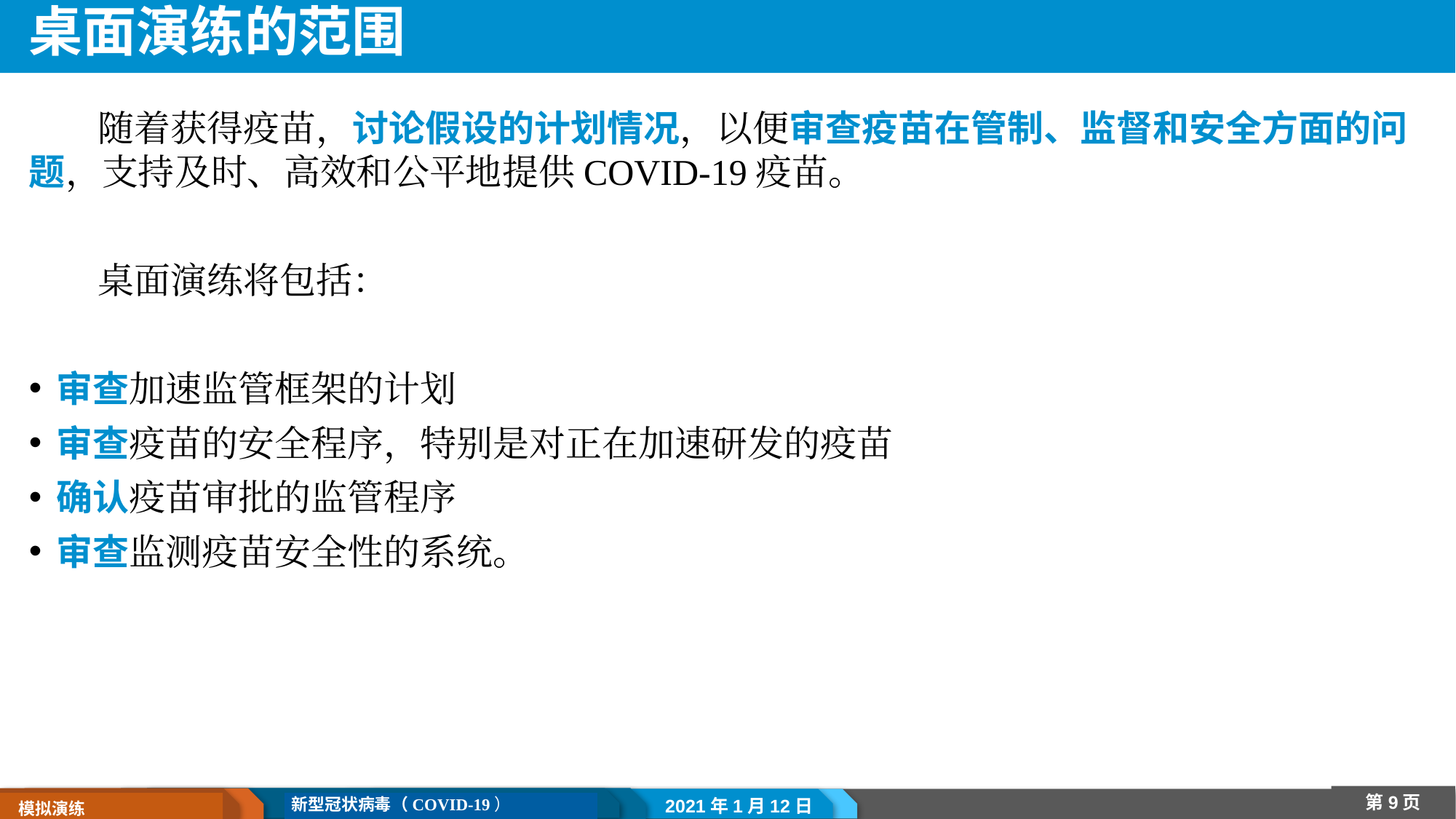

# 桌面演练的范围
随着获得疫苗，讨论假设的计划情况，以便审查疫苗在管制、监督和安全方面的问题，支持及时、高效和公平地提供COVID-19疫苗。

桌面演练将包括：

审查加速监管框架的计划
审查疫苗的安全程序，特别是对正在加速研发的疫苗
确认疫苗审批的监管程序
审查监测疫苗安全性的系统。
2021年1月12日
第9页
新型冠状病毒（COVID-19）
  模拟演练